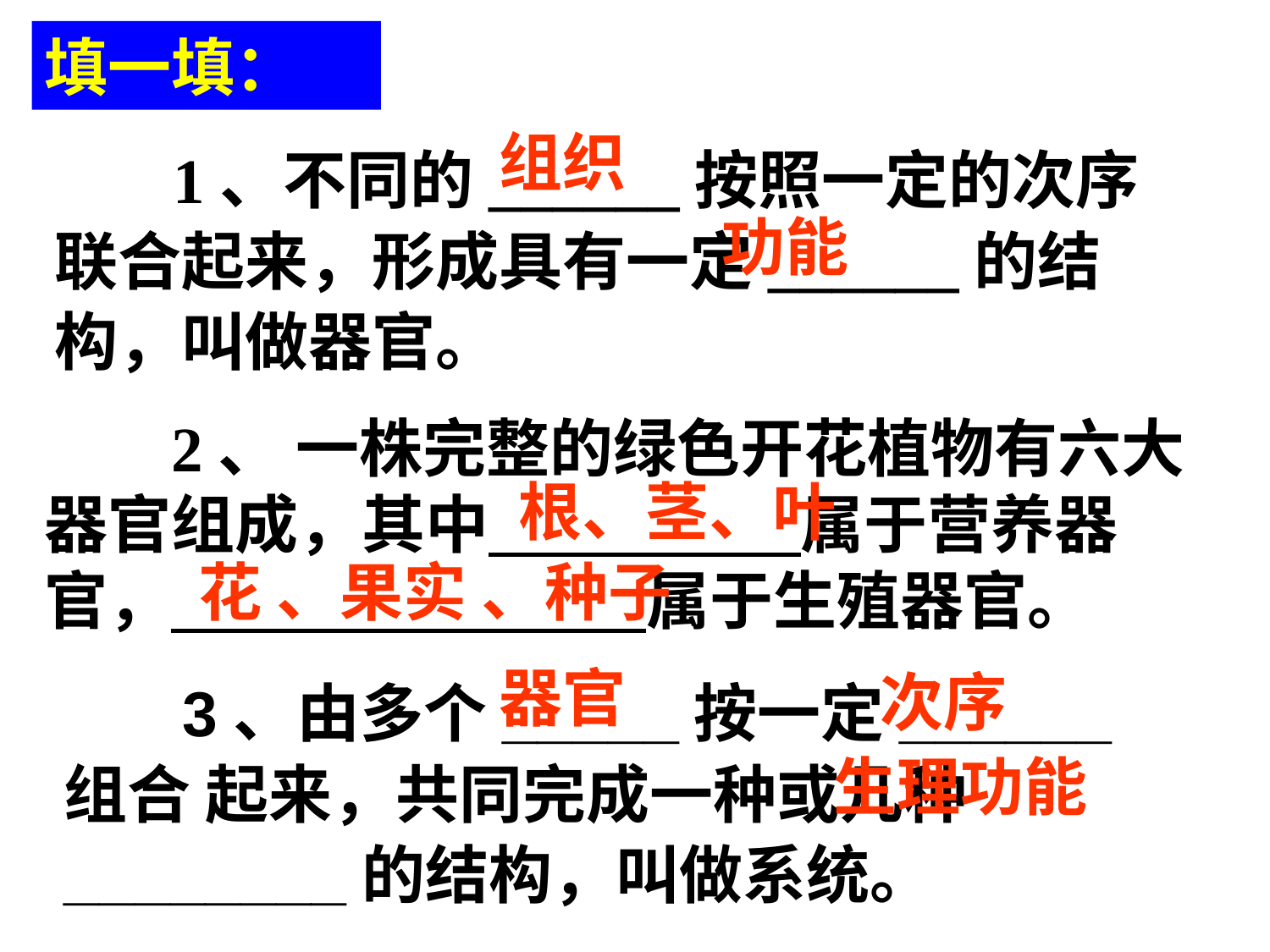

填一填：
组织
      1、不同的______按照一定的次序联合起来，形成具有一定______的结构，叫做器官。
功能
        2、 一株完整的绿色开花植物有六大器官组成，其中                      属于营养器官，                                 属于生殖器官。
根、茎、叶
花 、果实 、种子
器官
      3、由多个_____按一定______组合 起来，共同完成一种或几种________的结构，叫做系统。
次序
生理功能